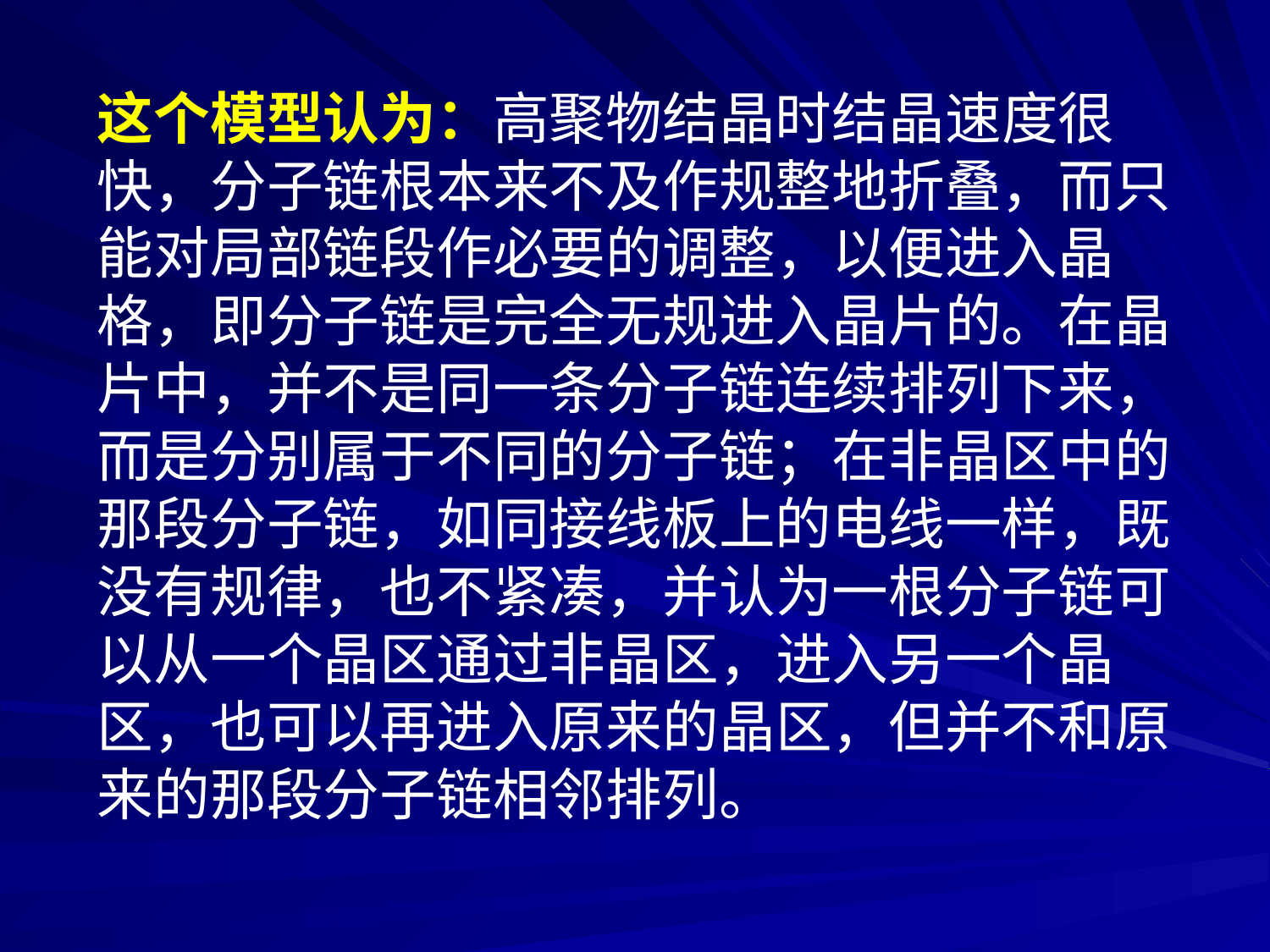

这个模型认为：高聚物结晶时结晶速度很快，分子链根本来不及作规整地折叠，而只能对局部链段作必要的调整，以便进入晶格，即分子链是完全无规进入晶片的。在晶片中，并不是同一条分子链连续排列下来，而是分别属于不同的分子链；在非晶区中的那段分子链，如同接线板上的电线一样，既没有规律，也不紧凑，并认为一根分子链可以从一个晶区通过非晶区，进入另一个晶区，也可以再进入原来的晶区，但并不和原来的那段分子链相邻排列。